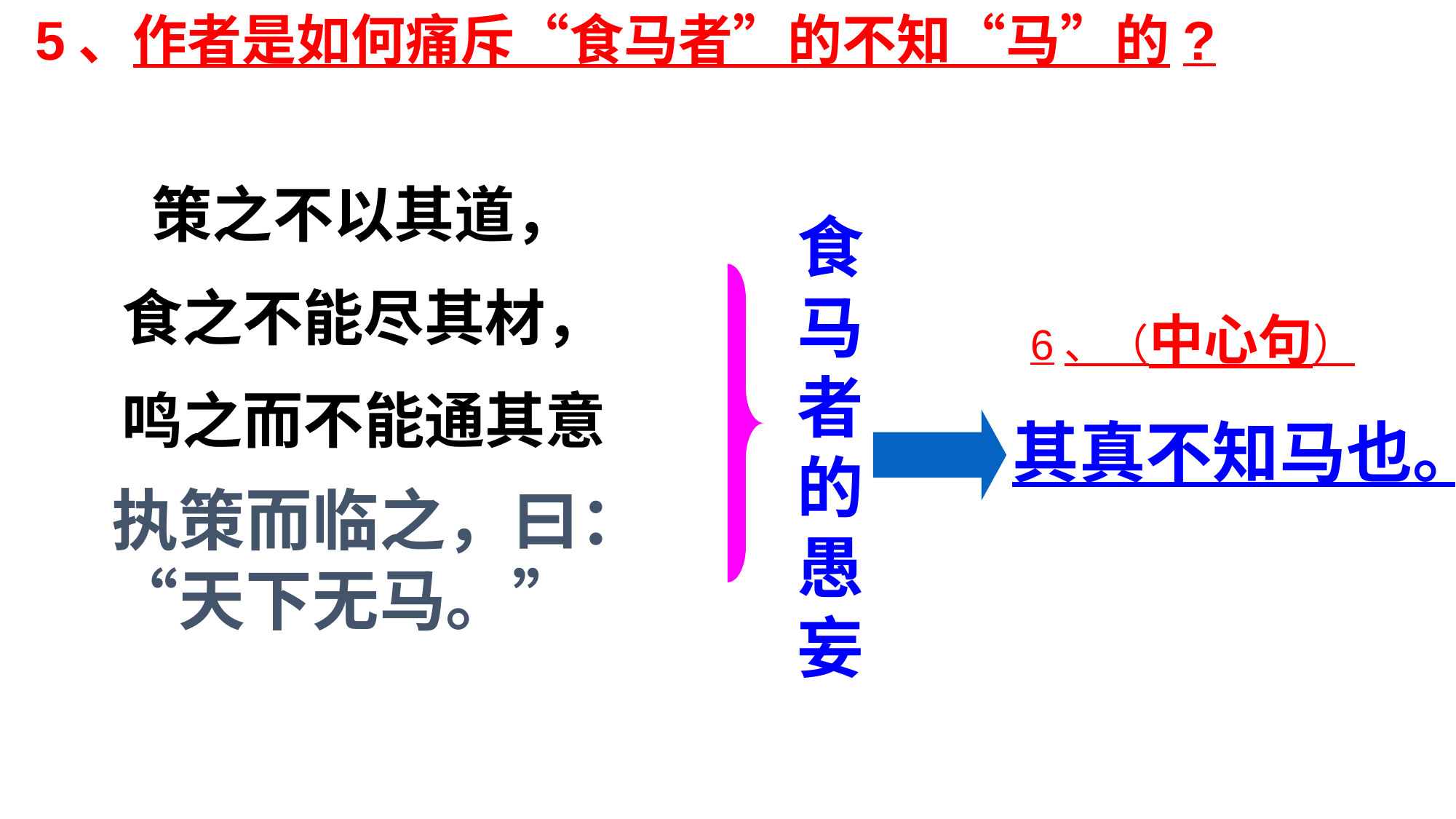

5、作者是如何痛斥“食马者”的不知“马”的?
策之不以其道，
食之不能尽其材，
鸣之而不能通其意
食马者的愚妄

6、（中心句）
其真不知马也。

执策而临之，曰：“天下无马。”